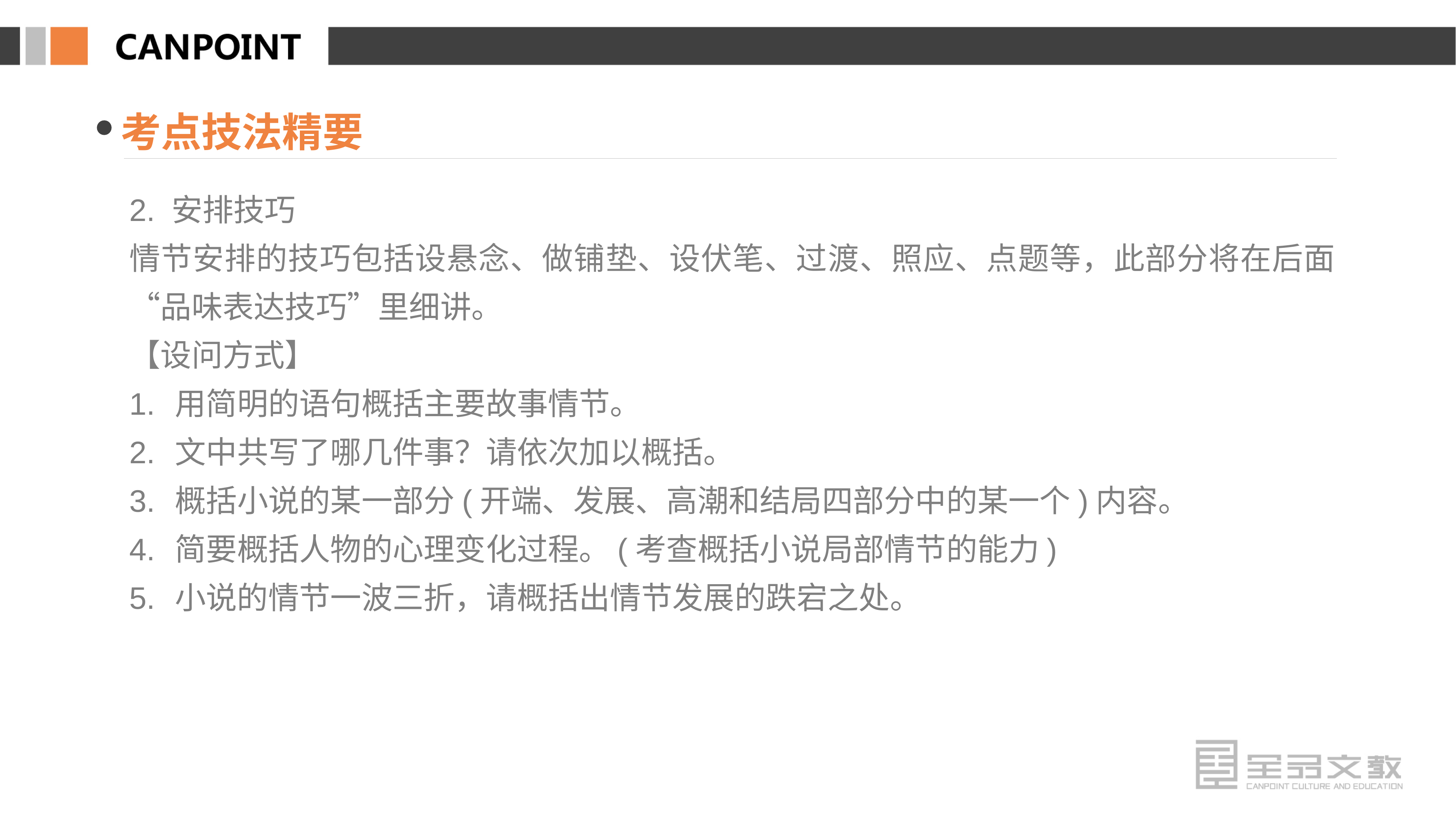

考点技法精要

2. 安排技巧
情节安排的技巧包括设悬念、做铺垫、设伏笔、过渡、照应、点题等，此部分将在后面“品味表达技巧”里细讲。
【设问方式】
用简明的语句概括主要故事情节。
文中共写了哪几件事？请依次加以概括。
概括小说的某一部分(开端、发展、高潮和结局四部分中的某一个)内容。
简要概括人物的心理变化过程。(考查概括小说局部情节的能力)
小说的情节一波三折，请概括出情节发展的跌宕之处。